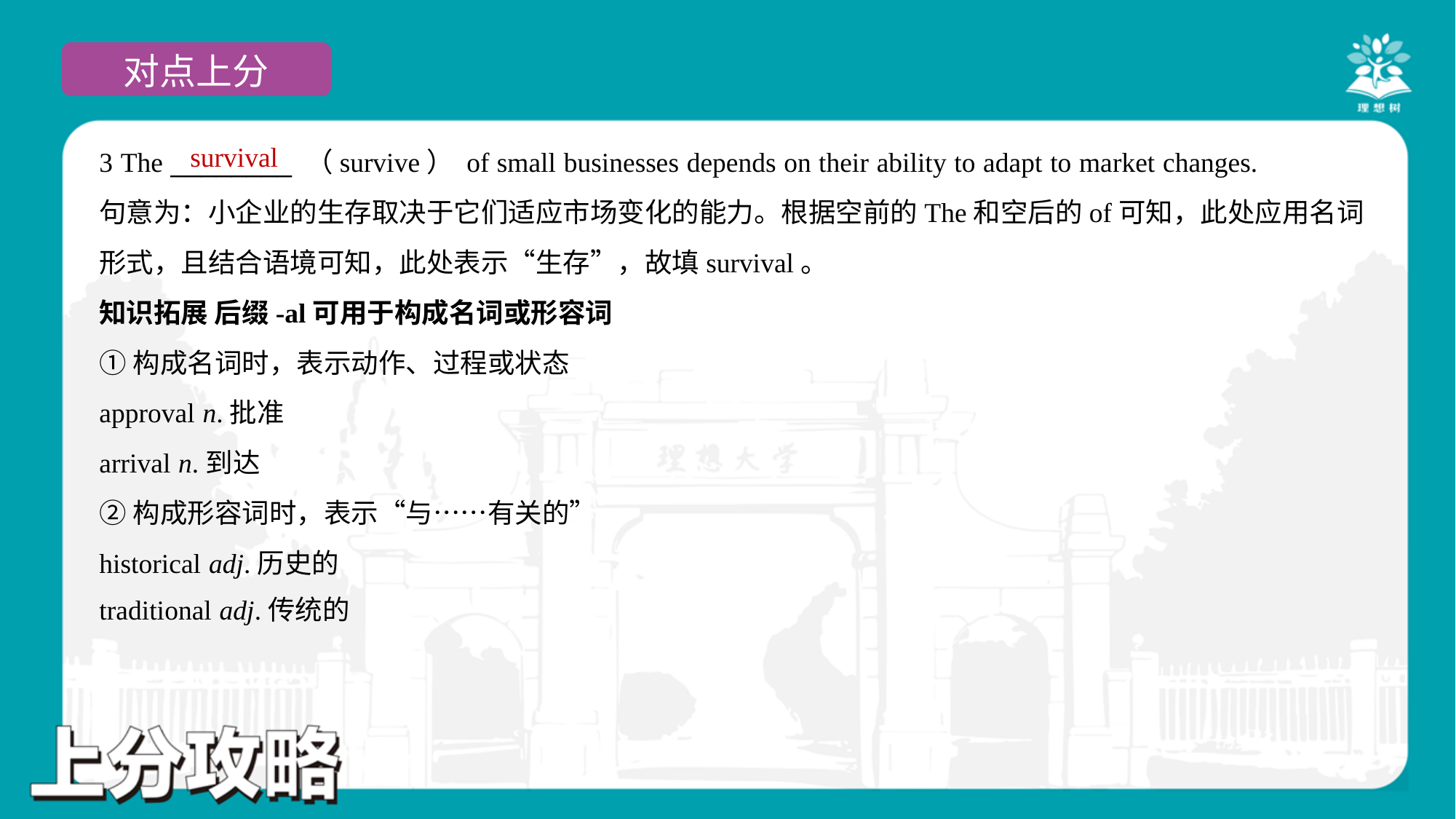

survival
3 The ________ （survive） of small businesses depends on their ability to adapt to market changes.
句意为：小企业的生存取决于它们适应市场变化的能力。根据空前的The和空后的of可知，此处应用名词
形式，且结合语境可知，此处表示“生存”，故填survival。
知识拓展 后缀-al可用于构成名词或形容词
①构成名词时，表示动作、过程或状态
approval n.批准
arrival n.到达
②构成形容词时，表示“与……有关的”
historical adj.历史的
traditional adj.传统的